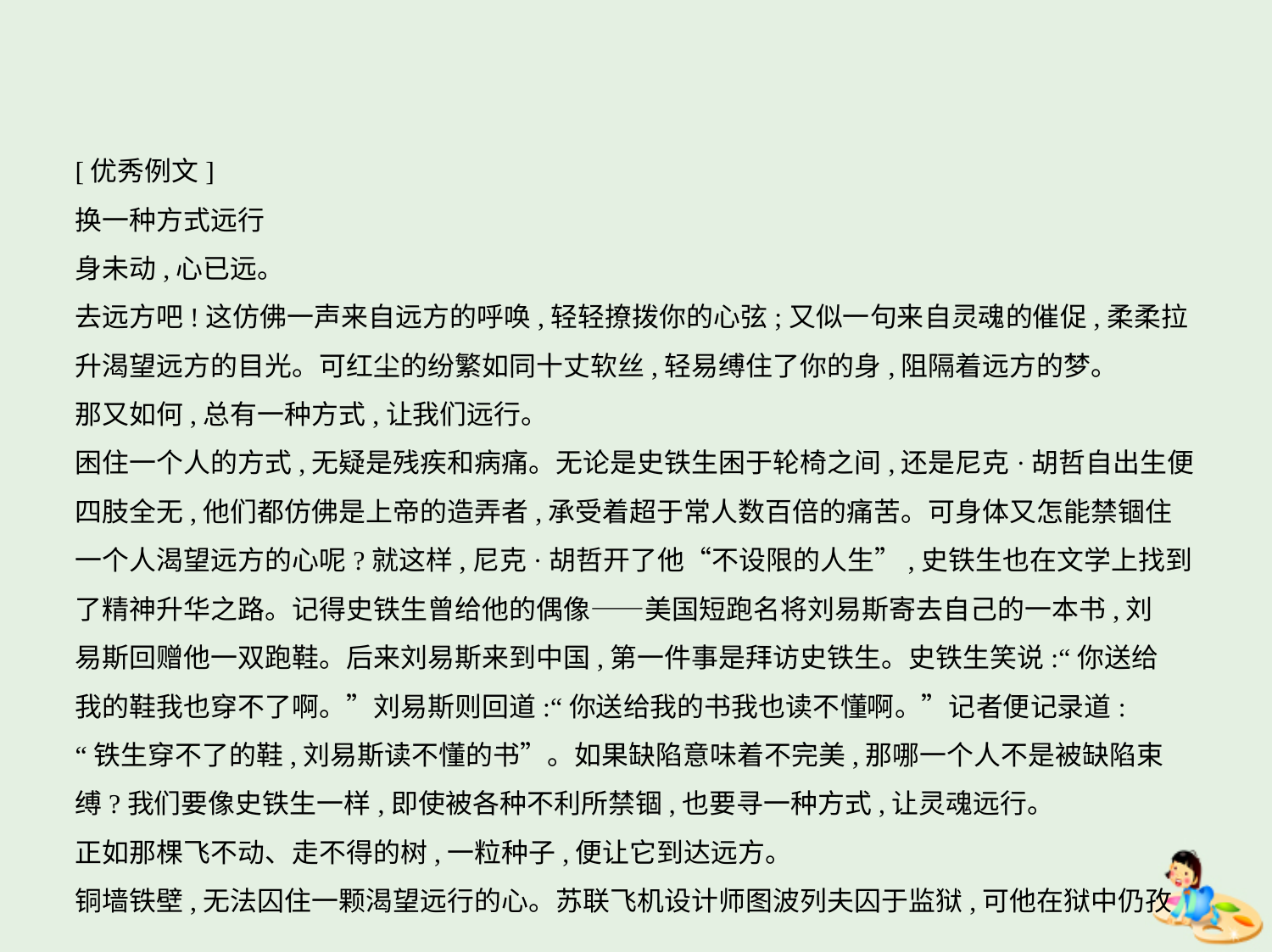

[优秀例文]
换一种方式远行
身未动,心已远。
去远方吧!这仿佛一声来自远方的呼唤,轻轻撩拨你的心弦;又似一句来自灵魂的催促,柔柔拉
升渴望远方的目光。可红尘的纷繁如同十丈软丝,轻易缚住了你的身,阻隔着远方的梦。
那又如何,总有一种方式,让我们远行。
困住一个人的方式,无疑是残疾和病痛。无论是史铁生困于轮椅之间,还是尼克·胡哲自出生便
四肢全无,他们都仿佛是上帝的造弄者,承受着超于常人数百倍的痛苦。可身体又怎能禁锢住
一个人渴望远方的心呢?就这样,尼克·胡哲开了他“不设限的人生”,史铁生也在文学上找到
了精神升华之路。记得史铁生曾给他的偶像——美国短跑名将刘易斯寄去自己的一本书,刘
易斯回赠他一双跑鞋。后来刘易斯来到中国,第一件事是拜访史铁生。史铁生笑说:“你送给
我的鞋我也穿不了啊。”刘易斯则回道:“你送给我的书我也读不懂啊。”记者便记录道:
“铁生穿不了的鞋,刘易斯读不懂的书”。如果缺陷意味着不完美,那哪一个人不是被缺陷束
缚?我们要像史铁生一样,即使被各种不利所禁锢,也要寻一种方式,让灵魂远行。
正如那棵飞不动、走不得的树,一粒种子,便让它到达远方。
铜墙铁壁,无法囚住一颗渴望远行的心。苏联飞机设计师图波列夫囚于监狱,可他在狱中仍孜